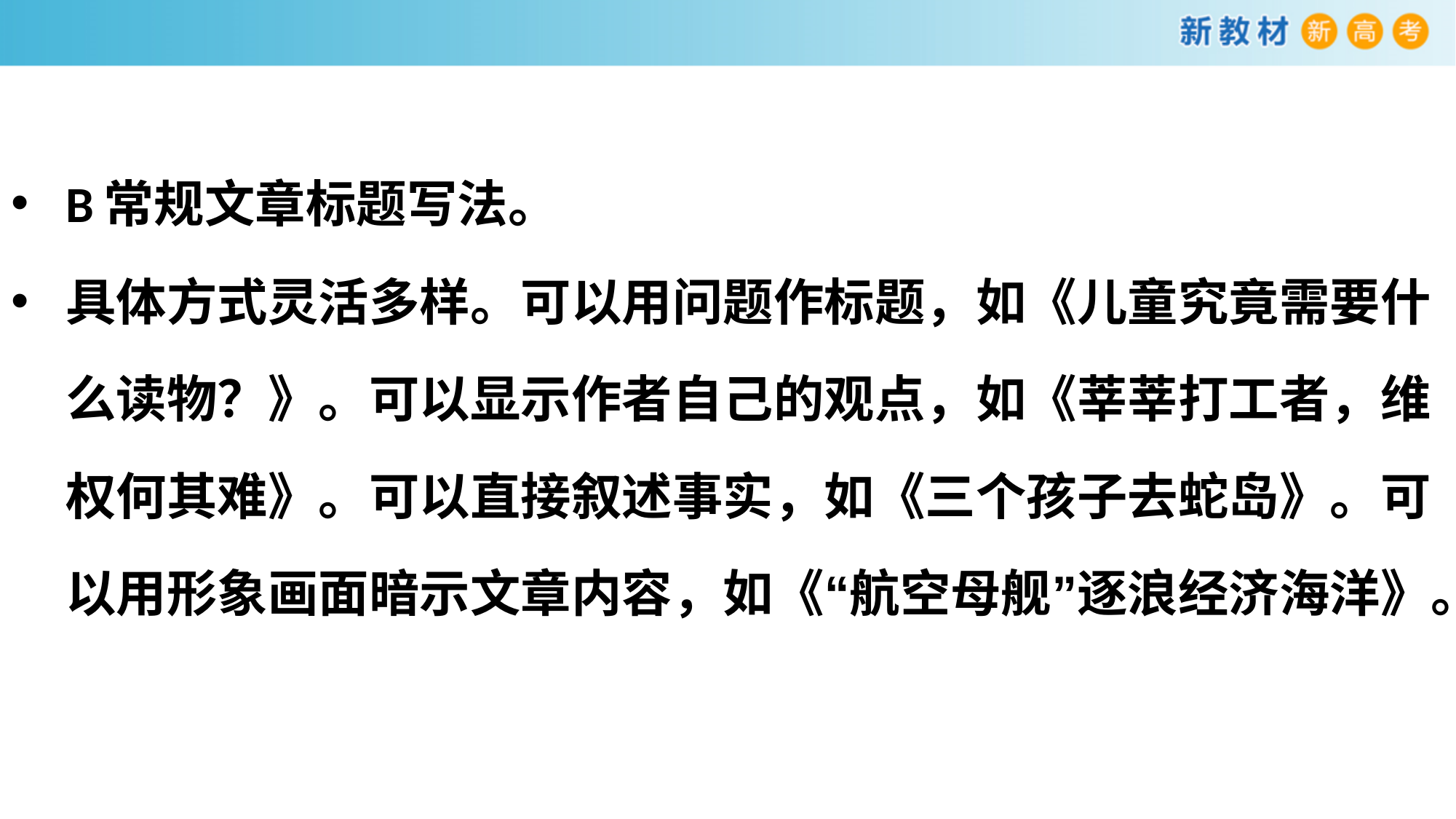

B常规文章标题写法。
具体方式灵活多样。可以用问题作标题，如《儿童究竟需要什么读物？》。可以显示作者自己的观点，如《莘莘打工者，维权何其难》。可以直接叙述事实，如《三个孩子去蛇岛》。可以用形象画面暗示文章内容，如《“航空母舰”逐浪经济海洋》。